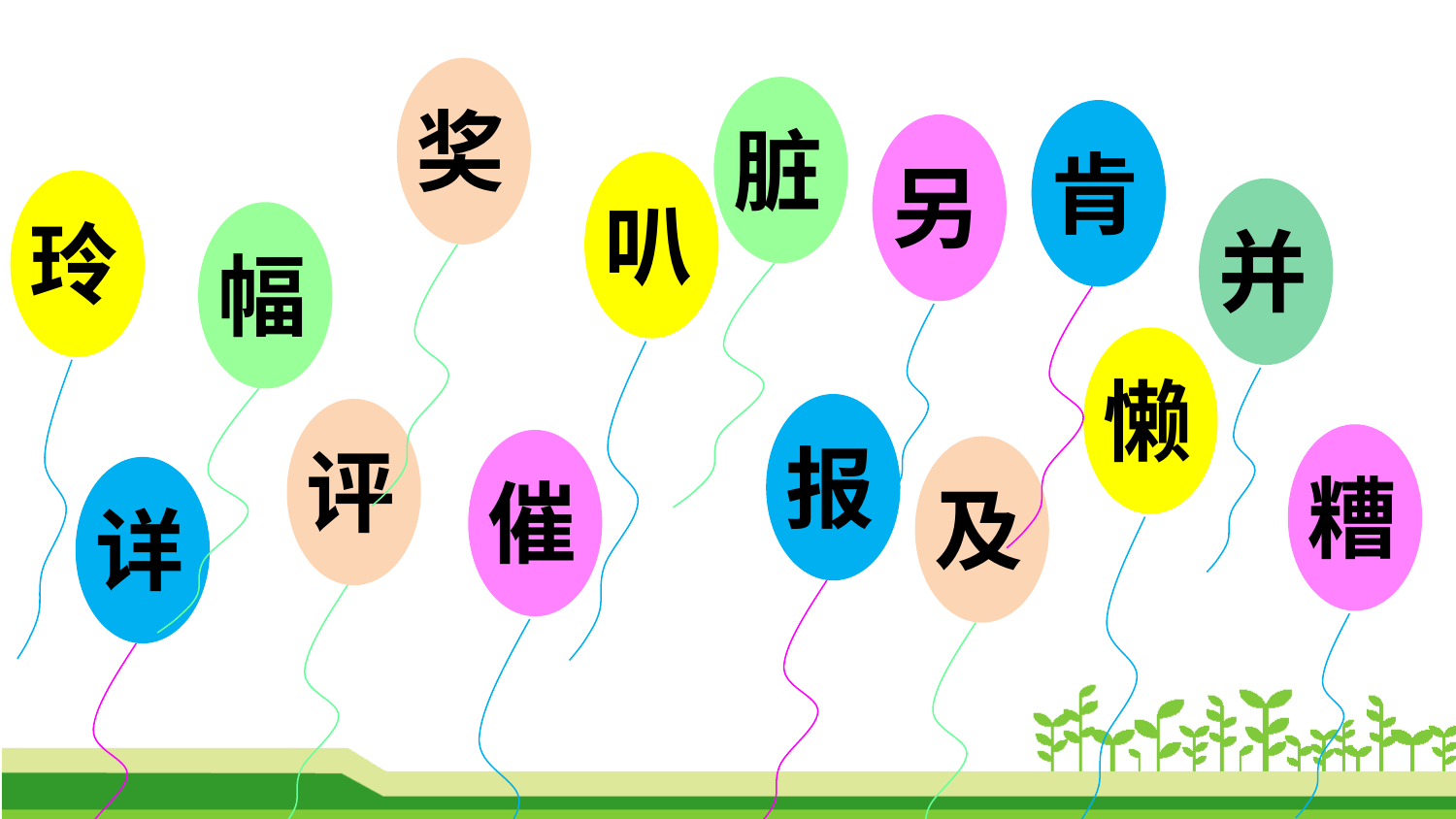

奖

脏

肯

另

叭

玲

并

幅

懒

报

评

糟

催

及

详